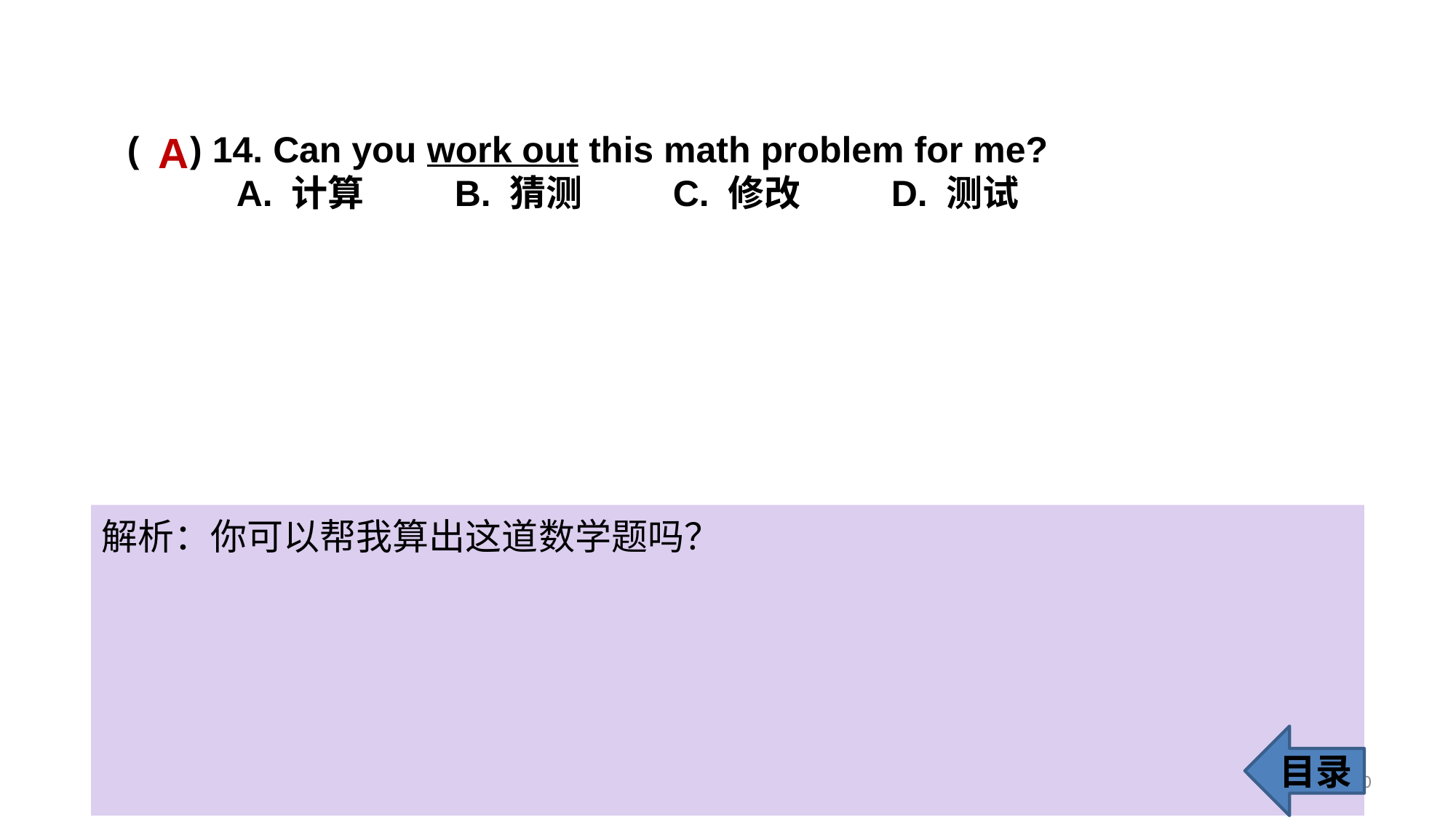

A
(     ) 14. Can you work out this math problem for me?
	A. 计算 	B. 猜测 	C. 修改 	D. 测试

解析：你可以帮我算出这道数学题吗？
目录
20